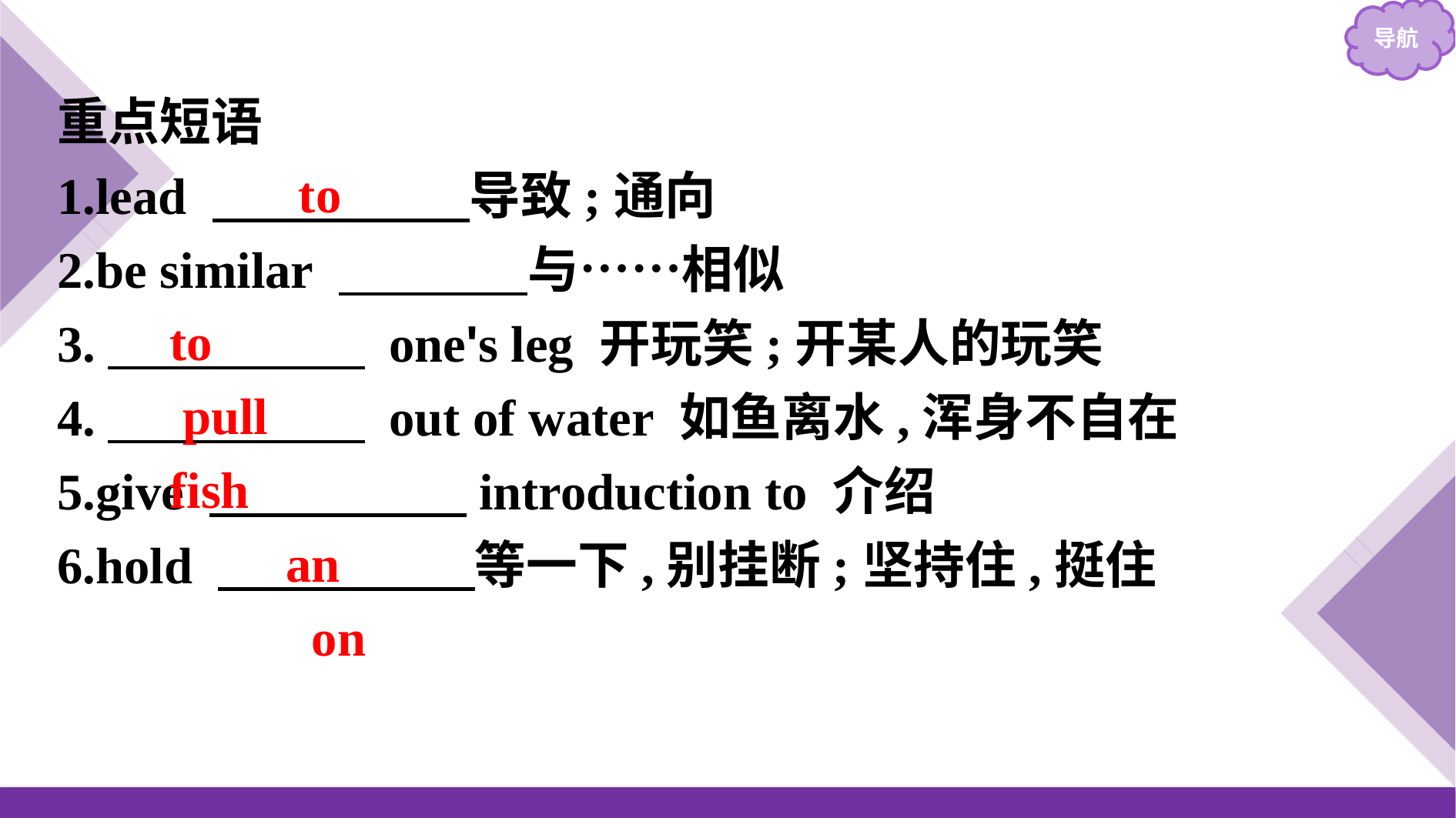

重点短语
1.lead 　　　　　导致;通向
2.be similar 　　   　与……相似
3.　　　　　 one's leg 开玩笑;开某人的玩笑
4.　　　　　 out of water 如鱼离水,浑身不自在
5.give 　　　　　introduction to 介绍
6.hold 　　　　　等一下,别挂断;坚持住,挺住
          to
                  to
 pull
fish
         an
           on